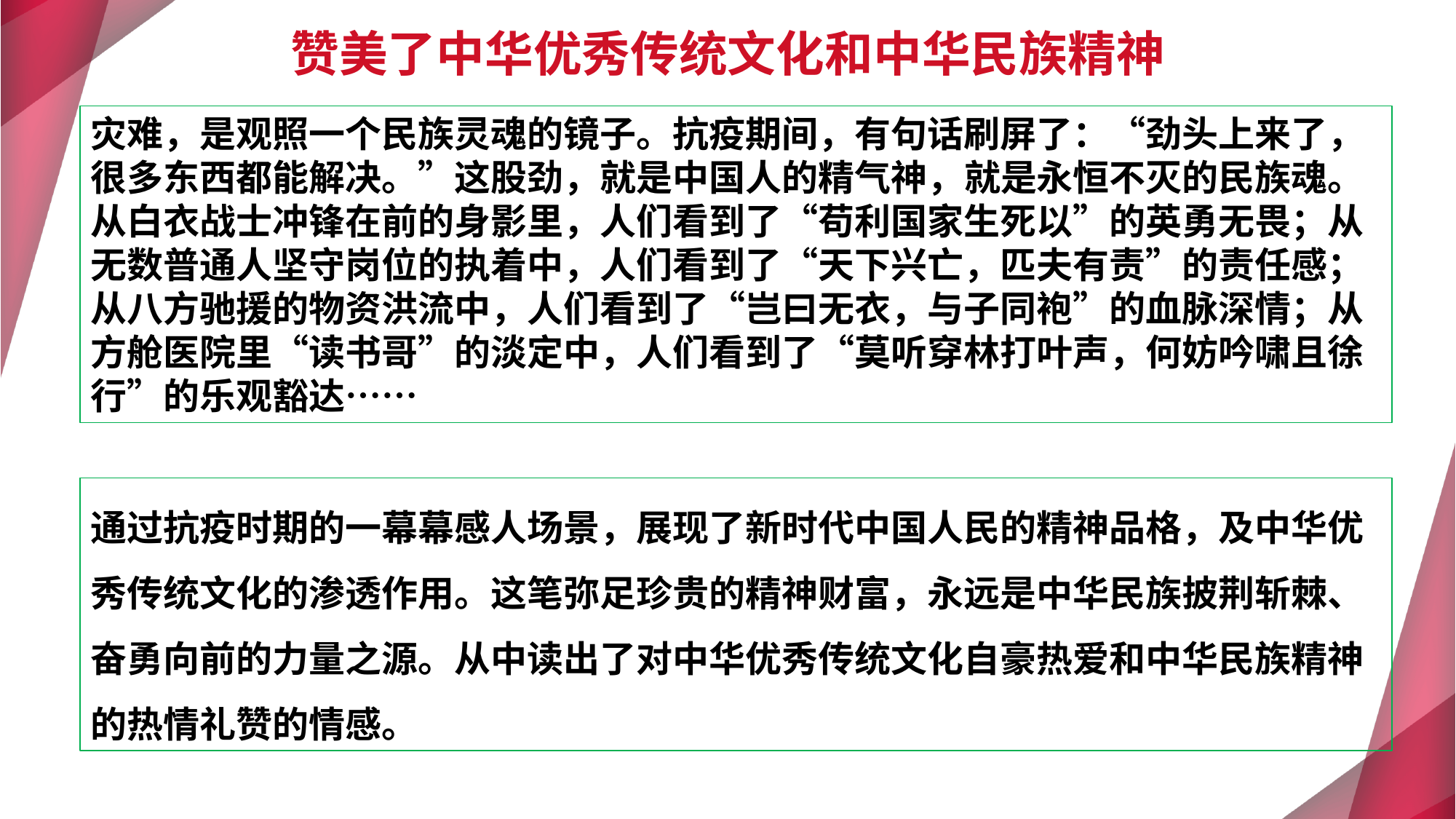

赞美了中华优秀传统文化和中华民族精神
灾难，是观照一个民族灵魂的镜子。抗疫期间，有句话刷屏了：“劲头上来了，很多东西都能解决。”这股劲，就是中国人的精气神，就是永恒不灭的民族魂。
从白衣战士冲锋在前的身影里，人们看到了“苟利国家生死以”的英勇无畏；从无数普通人坚守岗位的执着中，人们看到了“天下兴亡，匹夫有责”的责任感；从八方驰援的物资洪流中，人们看到了“岂曰无衣，与子同袍”的血脉深情；从方舱医院里“读书哥”的淡定中，人们看到了“莫听穿林打叶声，何妨吟啸且徐行”的乐观豁达……
e7d195523061f1c0f55f9af68525816972d868573ada39bc763F3977967589A5F92C178830C92595A6CE4D0132F8C206B2B04C416AAA86B7FD80AB023F78DAEB544E2F013E11B2B95AD21703D1C90034A379EC9026EFAAF5D8D3F6EDD7215B015B463D656B0929A814A5414683A393A7CC9BB506C975E20AD17C211CA623623BC48209FD1E344B18C2900D8641C9B362
通过抗疫时期的一幕幕感人场景，展现了新时代中国人民的精神品格，及中华优秀传统文化的渗透作用。这笔弥足珍贵的精神财富，永远是中华民族披荆斩棘、奋勇向前的力量之源。从中读出了对中华优秀传统文化自豪热爱和中华民族精神的热情礼赞的情感。